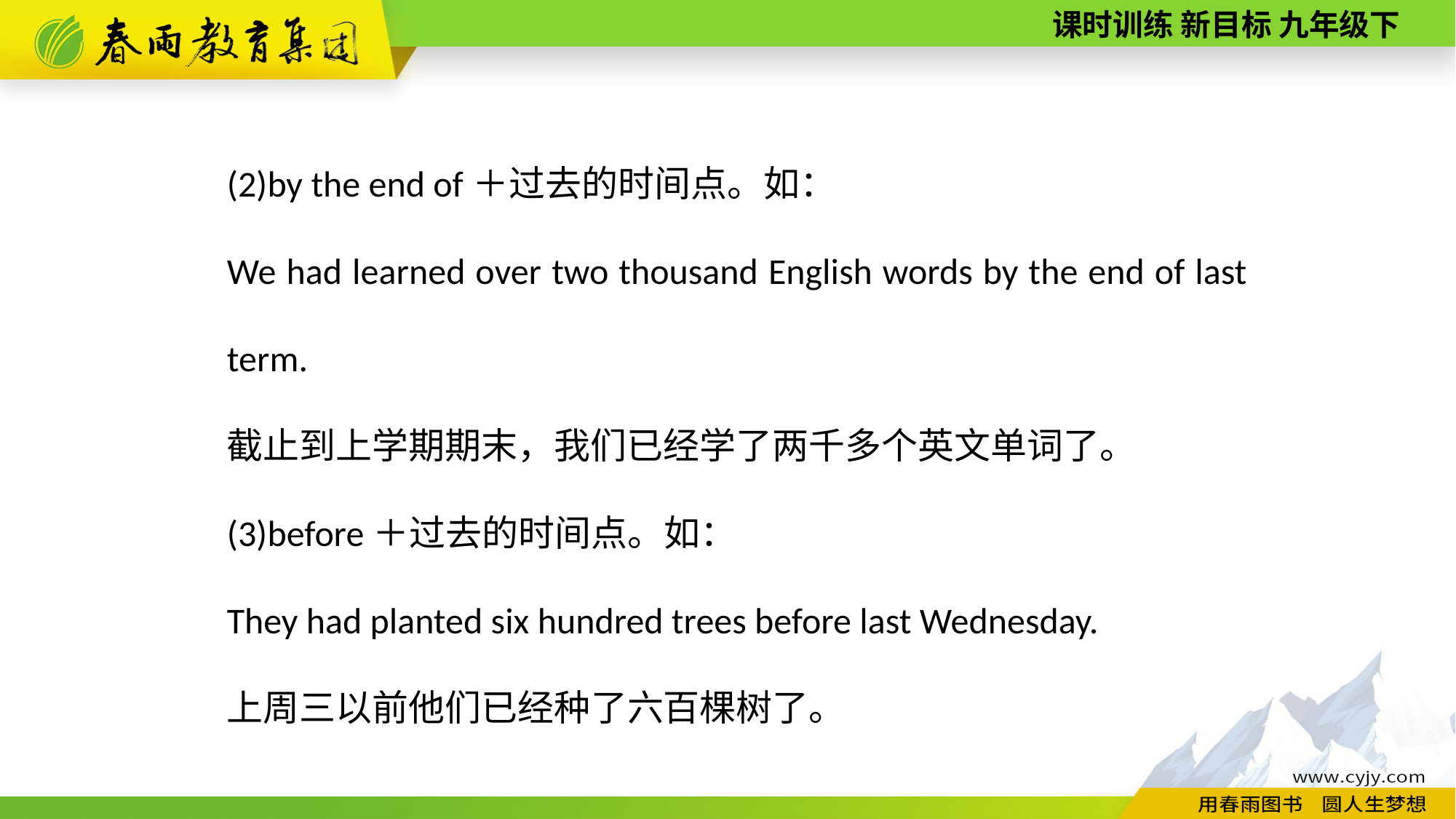

(2)by the end of＋过去的时间点。如：
We had learned over two thousand English words by the end of last term.
截止到上学期期末，我们已经学了两千多个英文单词了。
(3)before＋过去的时间点。如：
They had planted six hundred trees before last Wednesday.
上周三以前他们已经种了六百棵树了。